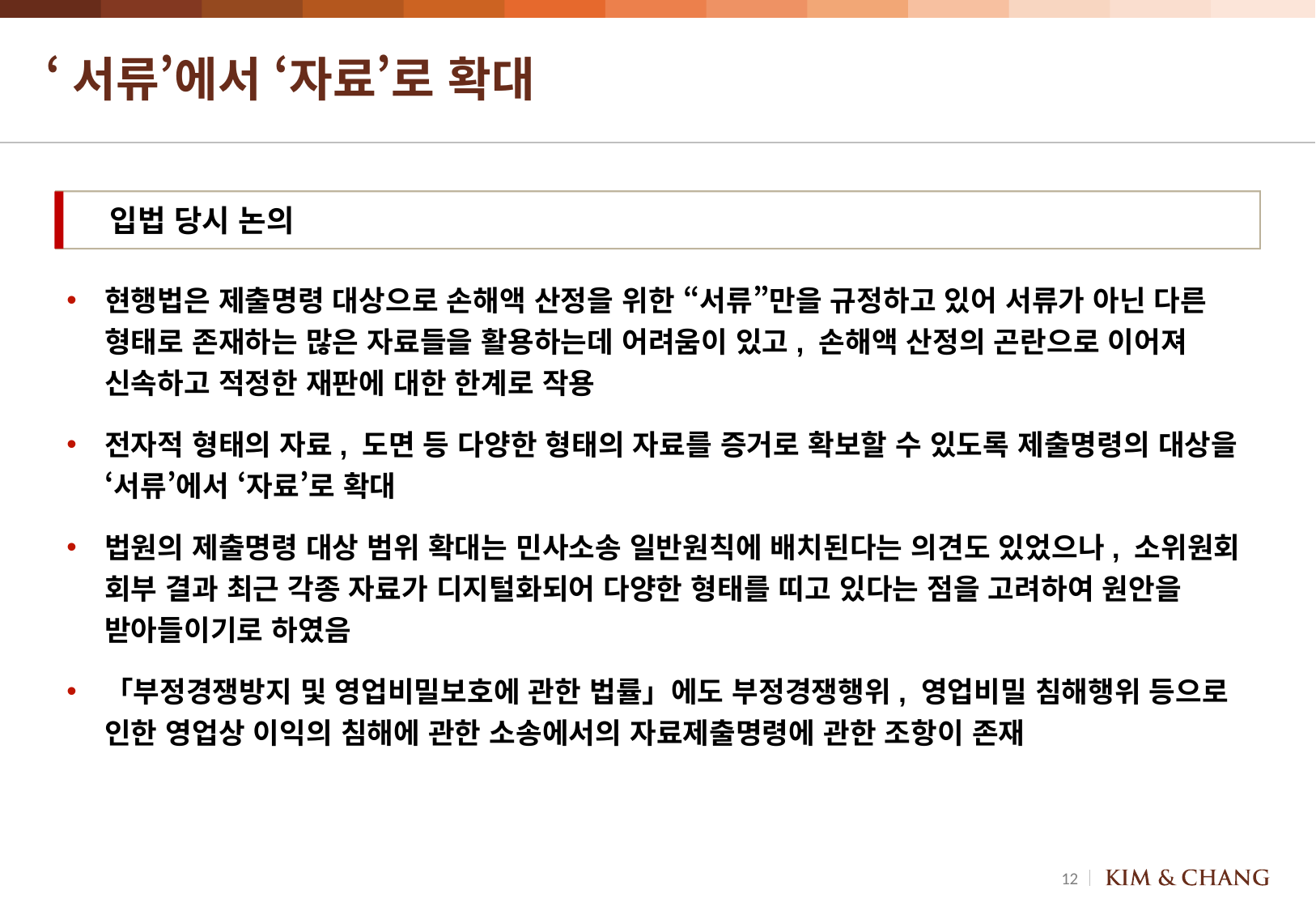

# ‘서류’에서 ‘자료’로 확대

입법 당시 논의
현행법은 제출명령 대상으로 손해액 산정을 위한 “서류”만을 규정하고 있어 서류가 아닌 다른 형태로 존재하는 많은 자료들을 활용하는데 어려움이 있고, 손해액 산정의 곤란으로 이어져 신속하고 적정한 재판에 대한 한계로 작용
전자적 형태의 자료, 도면 등 다양한 형태의 자료를 증거로 확보할 수 있도록 제출명령의 대상을 ‘서류’에서 ‘자료’로 확대
법원의 제출명령 대상 범위 확대는 민사소송 일반원칙에 배치된다는 의견도 있었으나, 소위원회 회부 결과 최근 각종 자료가 디지털화되어 다양한 형태를 띠고 있다는 점을 고려하여 원안을 받아들이기로 하였음
「부정경쟁방지 및 영업비밀보호에 관한 법률」에도 부정경쟁행위, 영업비밀 침해행위 등으로 인한 영업상 이익의 침해에 관한 소송에서의 자료제출명령에 관한 조항이 존재